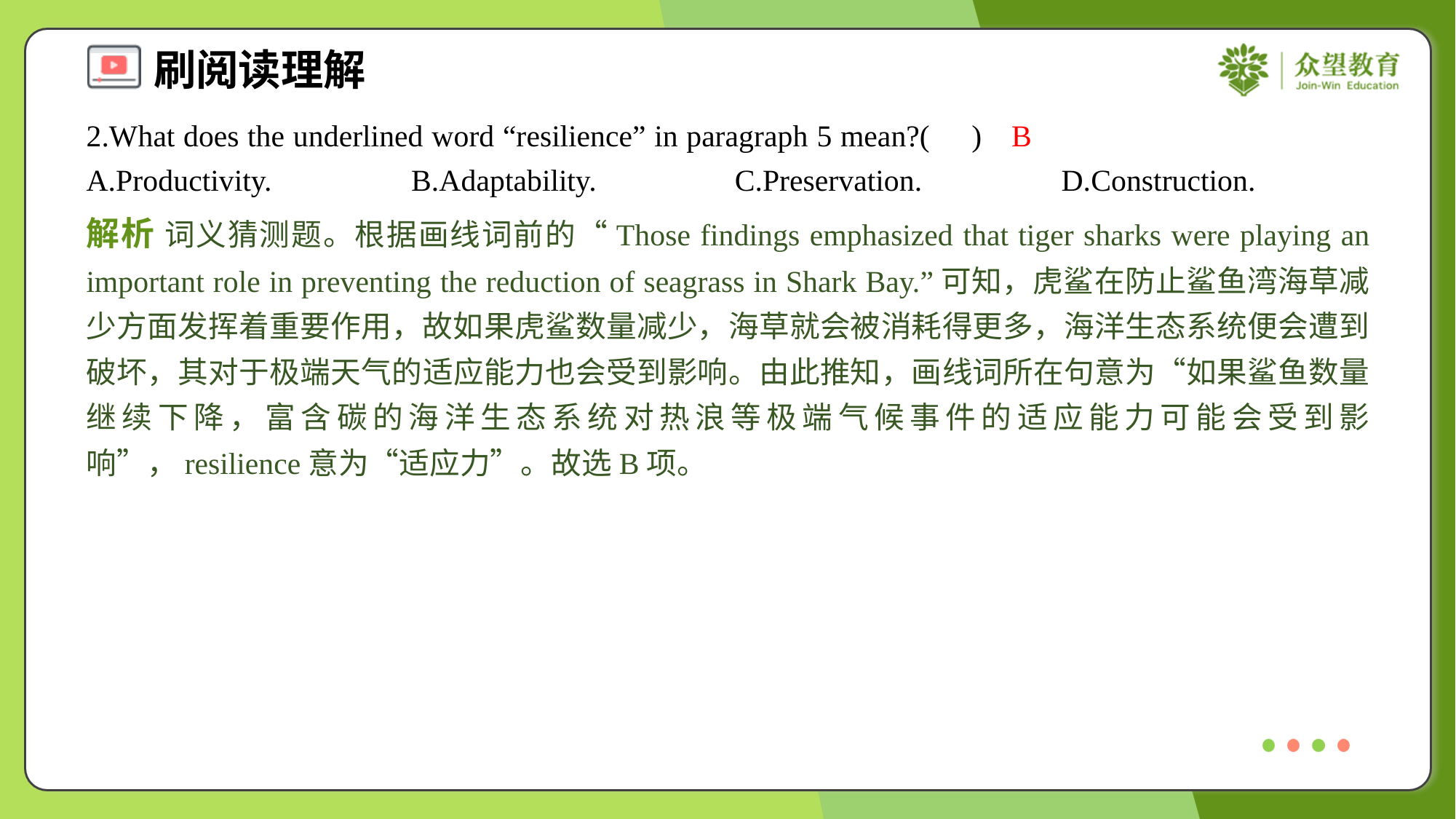

2.What does the underlined word “resilience” in paragraph 5 mean?(     )
B
A.Productivity.	B.Adaptability.	C.Preservation.	D.Construction.
解析 词义猜测题。根据画线词前的“Those findings emphasized that tiger sharks were playing an important role in preventing the reduction of seagrass in Shark Bay.”可知，虎鲨在防止鲨鱼湾海草减少方面发挥着重要作用，故如果虎鲨数量减少，海草就会被消耗得更多，海洋生态系统便会遭到破坏，其对于极端天气的适应能力也会受到影响。由此推知，画线词所在句意为“如果鲨鱼数量继续下降，富含碳的海洋生态系统对热浪等极端气候事件的适应能力可能会受到影响”，resilience意为“适应力”。故选B项。